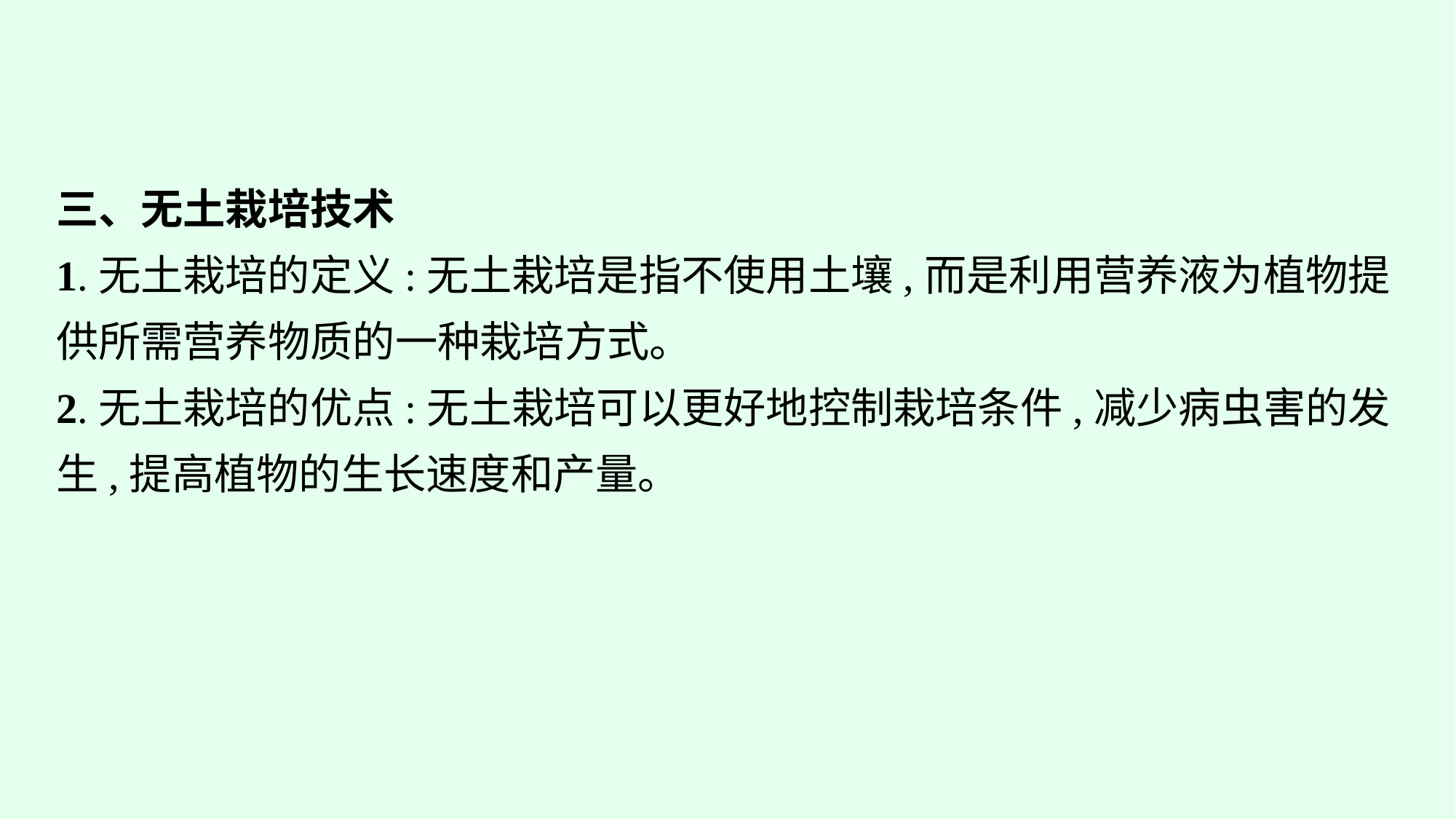

三、无土栽培技术
1.无土栽培的定义:无土栽培是指不使用土壤,而是利用营养液为植物提供所需营养物质的一种栽培方式。
2.无土栽培的优点:无土栽培可以更好地控制栽培条件,减少病虫害的发生,提高植物的生长速度和产量。